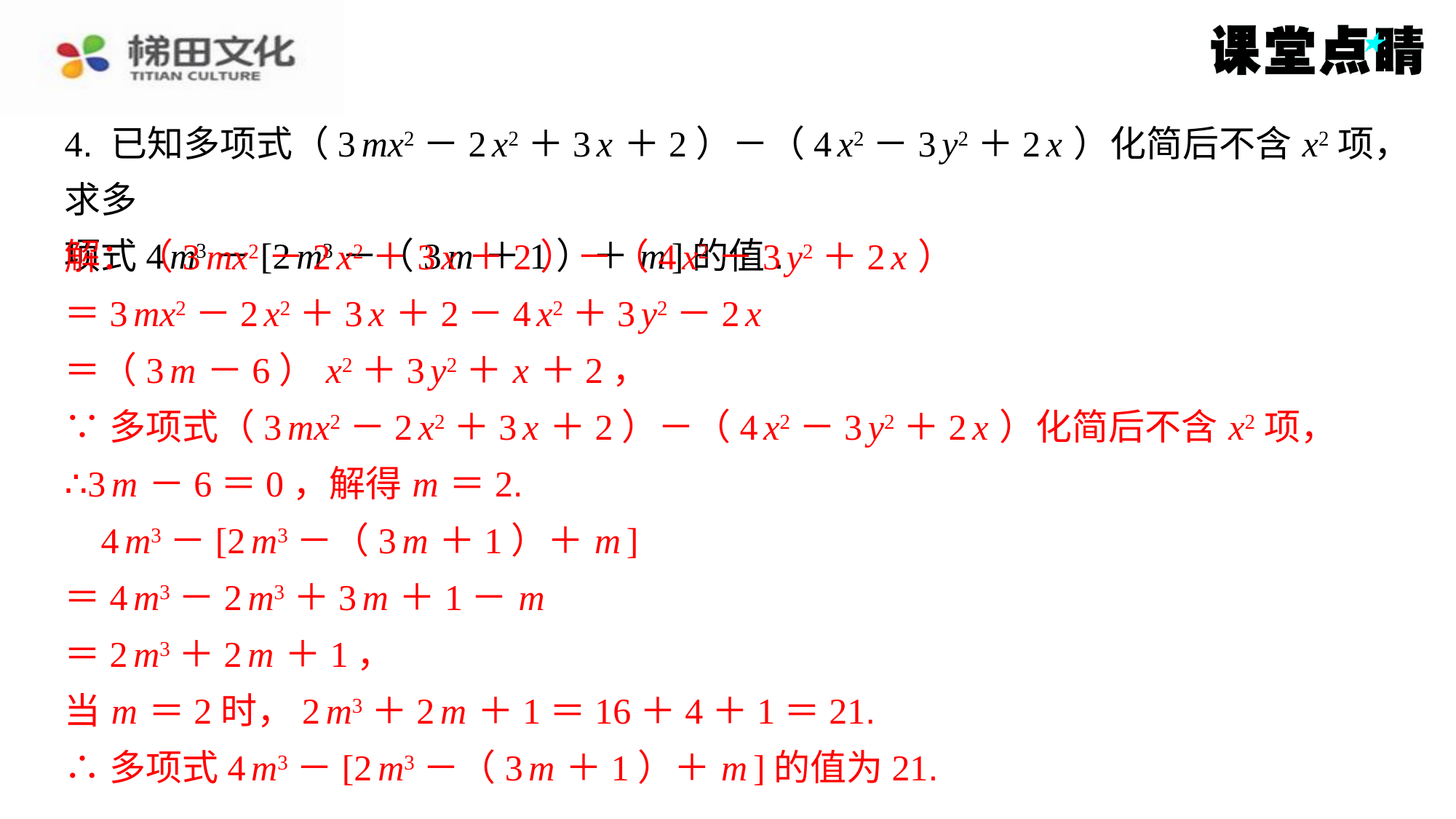

4. 已知多项式（3 mx2－2 x2＋3 x ＋2）－（4 x2－3 y2＋2 x ）化简后不含 x2项，求多
项式4 m3－[2 m3－（3 m ＋1）＋ m ]的值.
解：（3 mx2－2 x2＋3 x ＋2）－（4 x2－3 y2＋2 x ）
＝3 mx2－2 x2＋3 x ＋2－4 x2＋3 y2－2 x
＝（3 m －6） x2＋3 y2＋ x ＋2，
∵多项式（3 mx2－2 x2＋3 x ＋2）－（4 x2－3 y2＋2 x ）化简后不含 x2项，
∴3 m －6＝0，解得 m ＝2.
　4 m3－[2 m3－（3 m ＋1）＋ m ]
＝4 m3－2 m3＋3 m ＋1－ m
＝2 m3＋2 m ＋1，
当 m ＝2时，2 m3＋2 m ＋1＝16＋4＋1＝21.
∴多项式4 m3－[2 m3－（3 m ＋1）＋ m ]的值为21.
解：（3 mx2－2 x2＋3 x ＋2）－（4 x2－3 y2＋2 x ）
＝3 mx2－2 x2＋3 x ＋2－4 x2＋3 y2－2 x
＝（3 m －6） x2＋3 y2＋ x ＋2，
∵多项式（3 mx2－2 x2＋3 x ＋2）－（4 x2－3 y2＋2 x ）化简后不含 x2项，
∴3 m －6＝0，解得 m ＝2.
4 m3－[2 m3－（3 m ＋1）＋ m ]
＝4 m3－2 m3＋3 m ＋1－ m
＝2 m3＋2 m ＋1，
当 m ＝2时，2 m3＋2 m ＋1＝16＋4＋1＝21.
∴多项式4 m3－[2 m3－（3 m ＋1）＋ m ]的值为21.